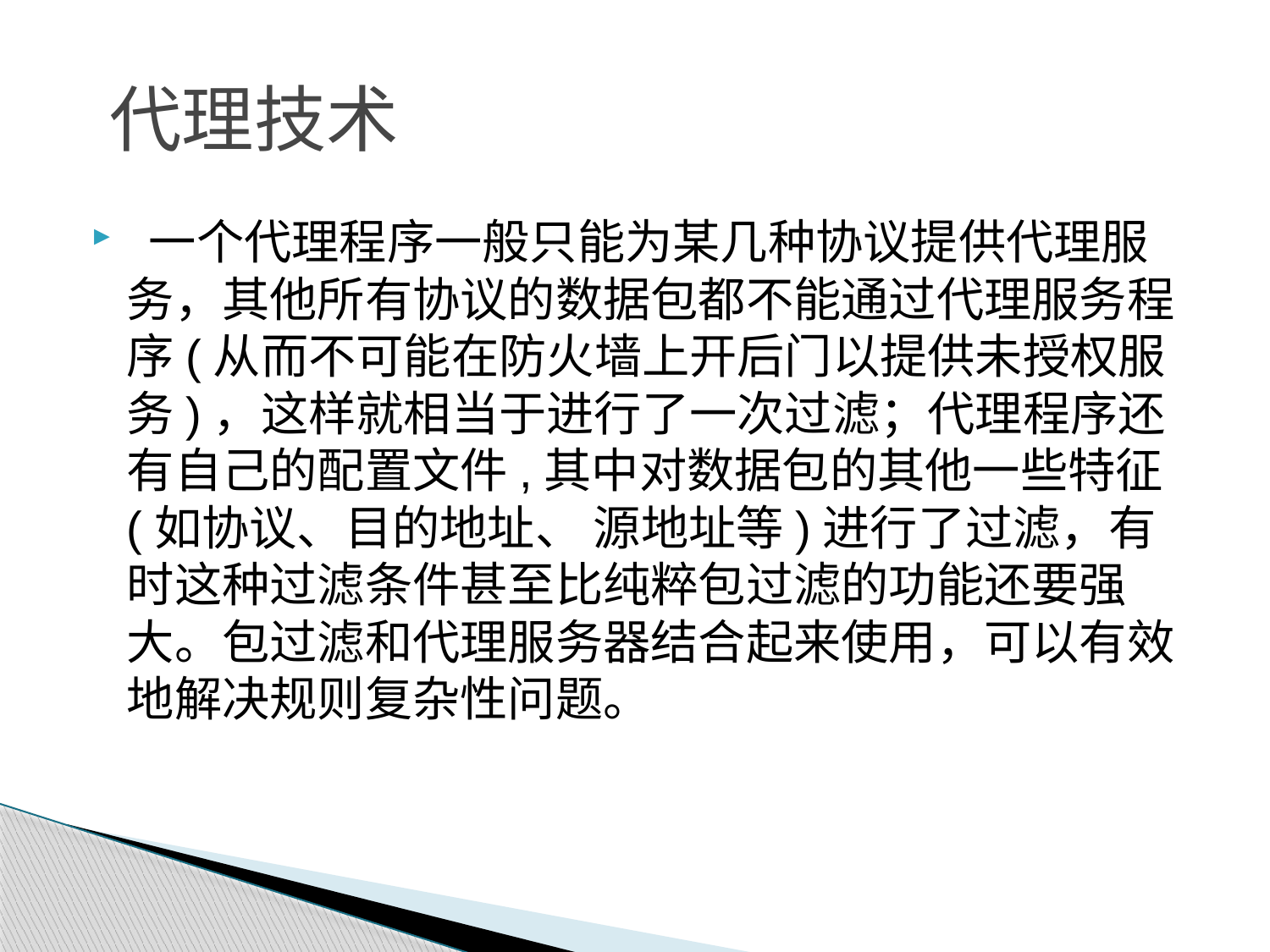

# 代理技术
 一个代理程序一般只能为某几种协议提供代理服务，其他所有协议的数据包都不能通过代理服务程序(从而不可能在防火墙上开后门以提供未授权服务)，这样就相当于进行了一次过滤；代理程序还有自己的配置文件,其中对数据包的其他一些特征(如协议、目的地址、 源地址等)进行了过滤，有时这种过滤条件甚至比纯粹包过滤的功能还要强大。包过滤和代理服务器结合起来使用，可以有效地解决规则复杂性问题。